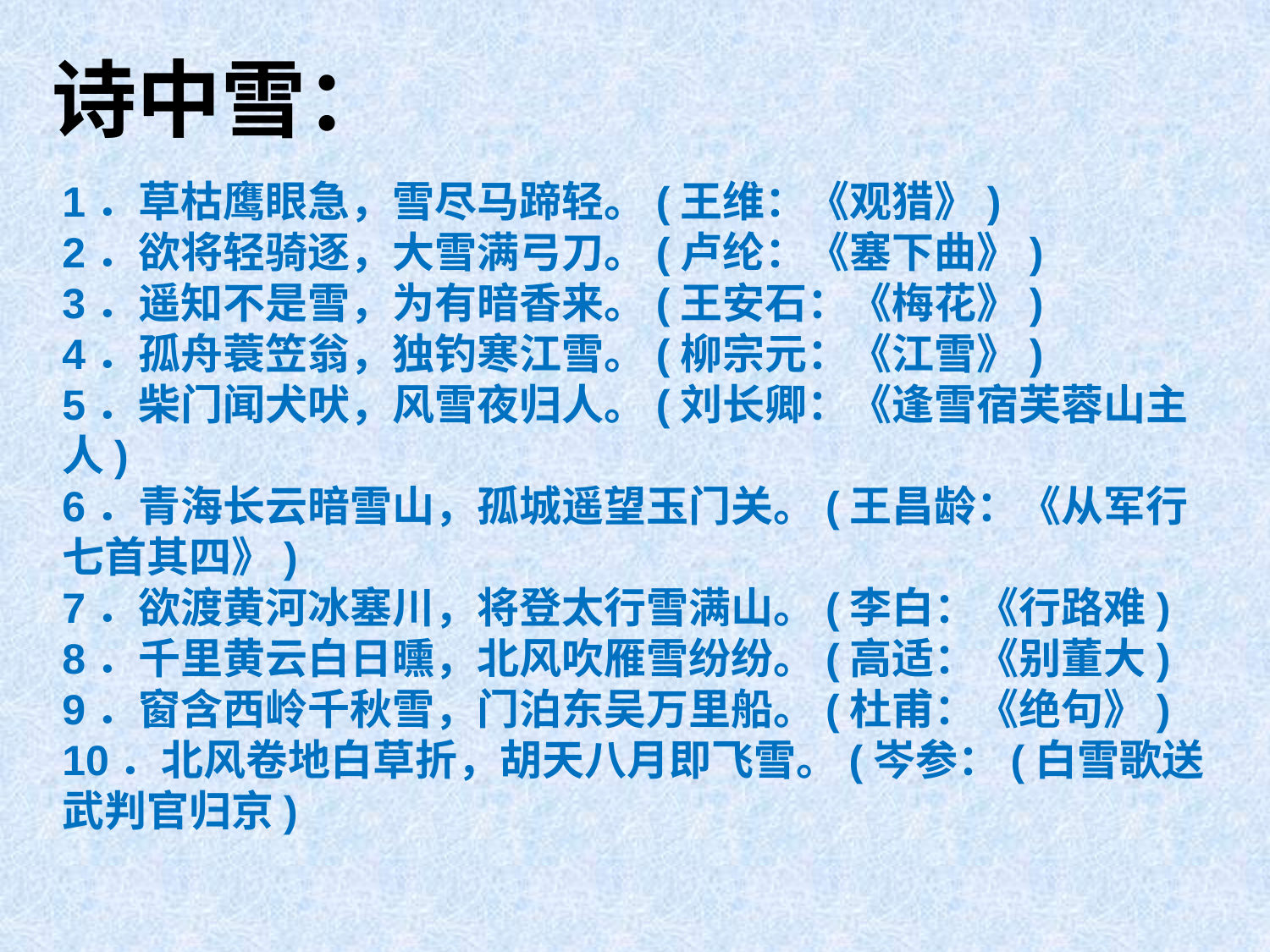

诗中雪：
1．草枯鹰眼急，雪尽马蹄轻。(王维：《观猎》)
2．欲将轻骑逐，大雪满弓刀。(卢纶：《塞下曲》)
3．遥知不是雪，为有暗香来。(王安石：《梅花》)
4．孤舟蓑笠翁，独钓寒江雪。(柳宗元：《江雪》)
5．柴门闻犬吠，风雪夜归人。(刘长卿：《逢雪宿芙蓉山主人)
6．青海长云暗雪山，孤城遥望玉门关。(王昌龄：《从军行七首其四》)
7．欲渡黄河冰塞川，将登太行雪满山。(李白：《行路难)
8．千里黄云白日曛，北风吹雁雪纷纷。(高适：《别董大)
9．窗含西岭千秋雪，门泊东吴万里船。(杜甫：《绝句》)
10．北风卷地白草折，胡天八月即飞雪。(岑参：(白雪歌送武判官归京)